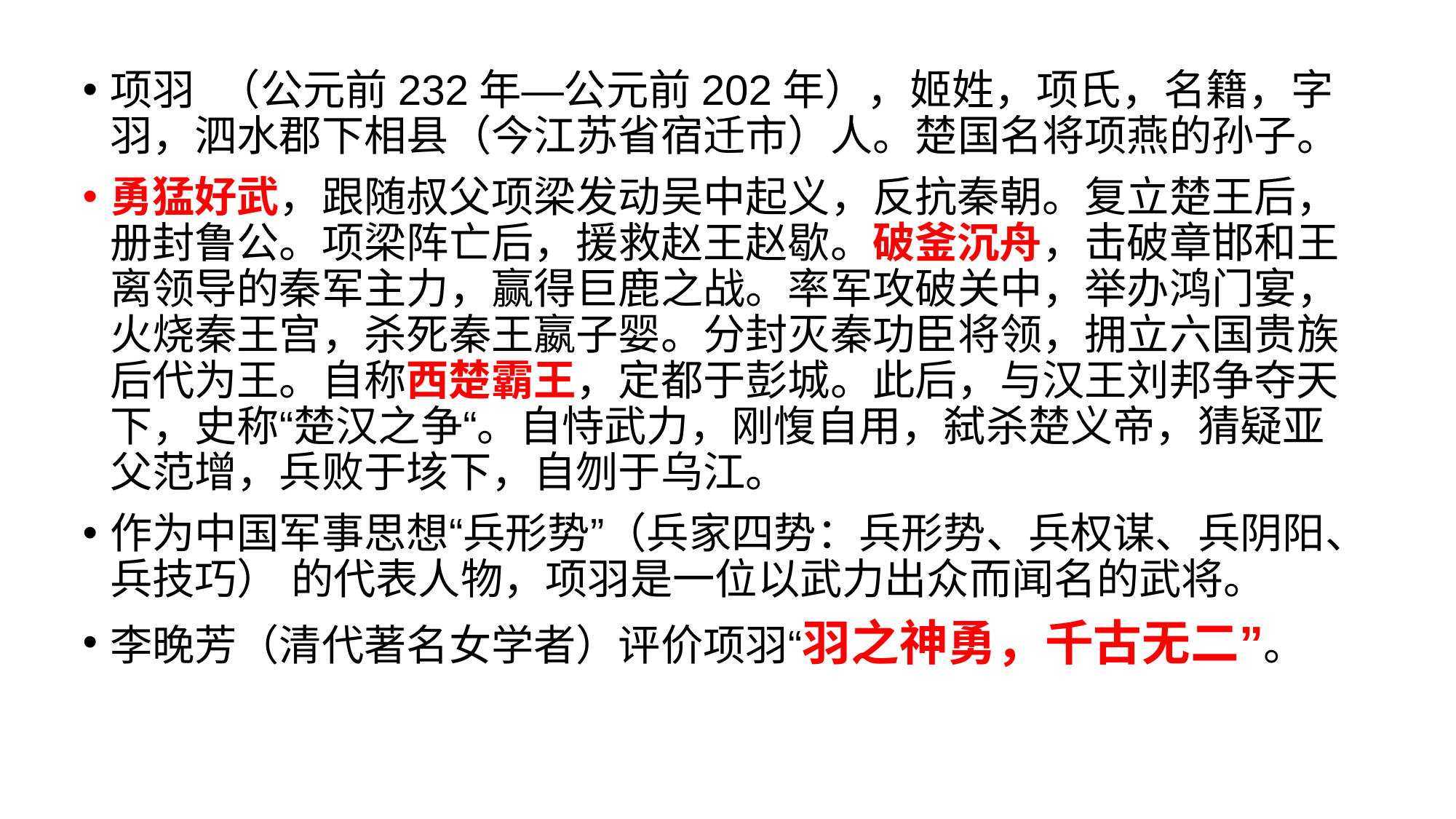

项羽  （公元前232年―公元前202年），姬姓，项氏，名籍，字羽，泗水郡下相县（今江苏省宿迁市）人。楚国名将项燕的孙子。
勇猛好武，跟随叔父项梁发动吴中起义，反抗秦朝。复立楚王后，册封鲁公。项梁阵亡后，援救赵王赵歇。破釜沉舟，击破章邯和王离领导的秦军主力，赢得巨鹿之战。率军攻破关中，举办鸿门宴，火烧秦王宫，杀死秦王嬴子婴。分封灭秦功臣将领，拥立六国贵族后代为王。自称西楚霸王，定都于彭城。此后，与汉王刘邦争夺天下，史称“楚汉之争“。自恃武力，刚愎自用，弑杀楚义帝，猜疑亚父范增，兵败于垓下，自刎于乌江。
作为中国军事思想“兵形势”（兵家四势：兵形势、兵权谋、兵阴阳、兵技巧） 的代表人物，项羽是一位以武力出众而闻名的武将。
李晚芳（清代著名女学者）评价项羽“羽之神勇，千古无二”。